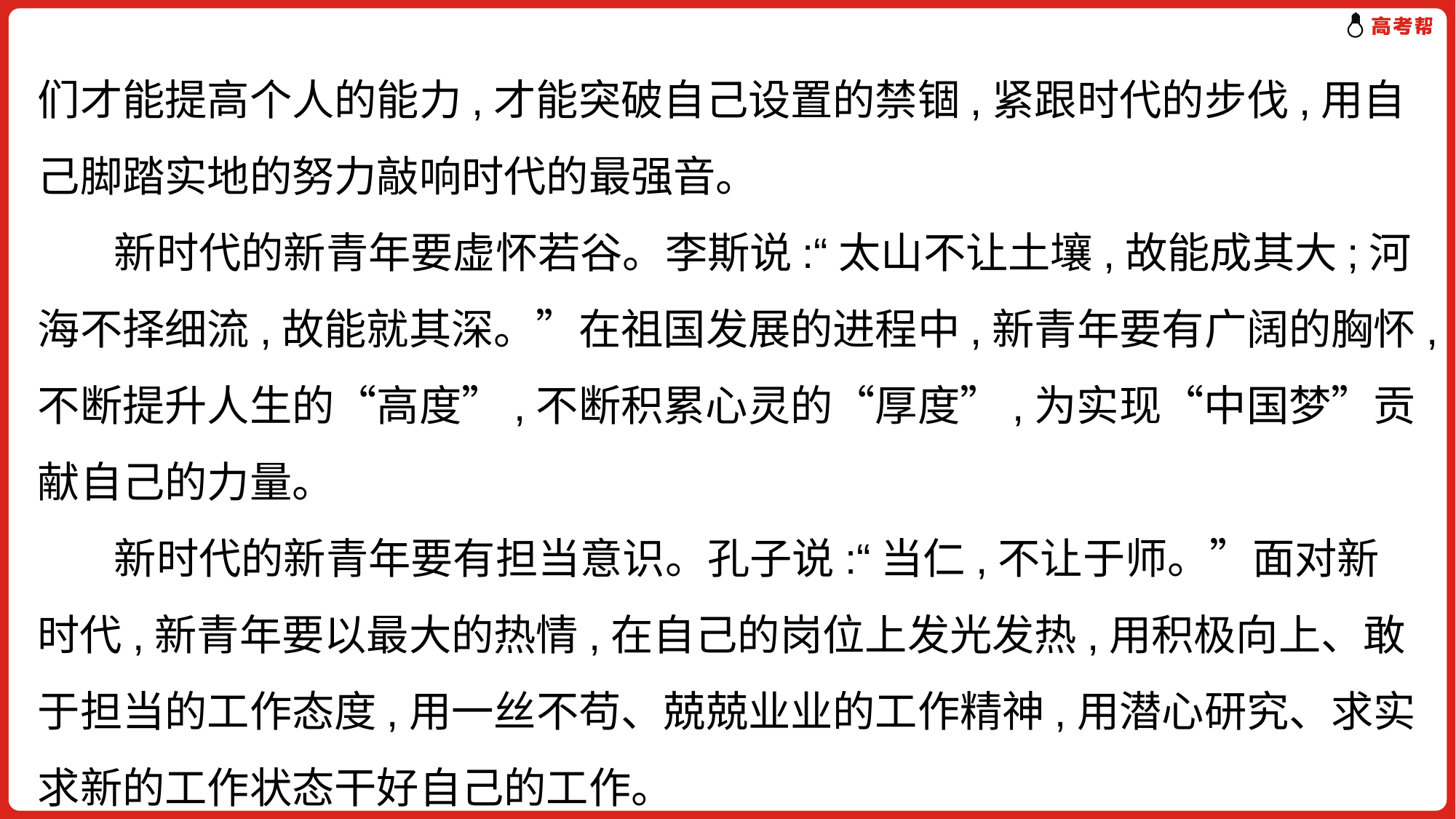

们才能提高个人的能力,才能突破自己设置的禁锢,紧跟时代的步伐,用自己脚踏实地的努力敲响时代的最强音。
       新时代的新青年要虚怀若谷。李斯说:“太山不让土壤,故能成其大;河海不择细流,故能就其深。”在祖国发展的进程中,新青年要有广阔的胸怀,不断提升人生的“高度”,不断积累心灵的“厚度”,为实现“中国梦”贡献自己的力量。
       新时代的新青年要有担当意识。孔子说:“当仁,不让于师。”面对新时代,新青年要以最大的热情,在自己的岗位上发光发热,用积极向上、敢于担当的工作态度,用一丝不苟、兢兢业业的工作精神,用潜心研究、求实求新的工作状态干好自己的工作。